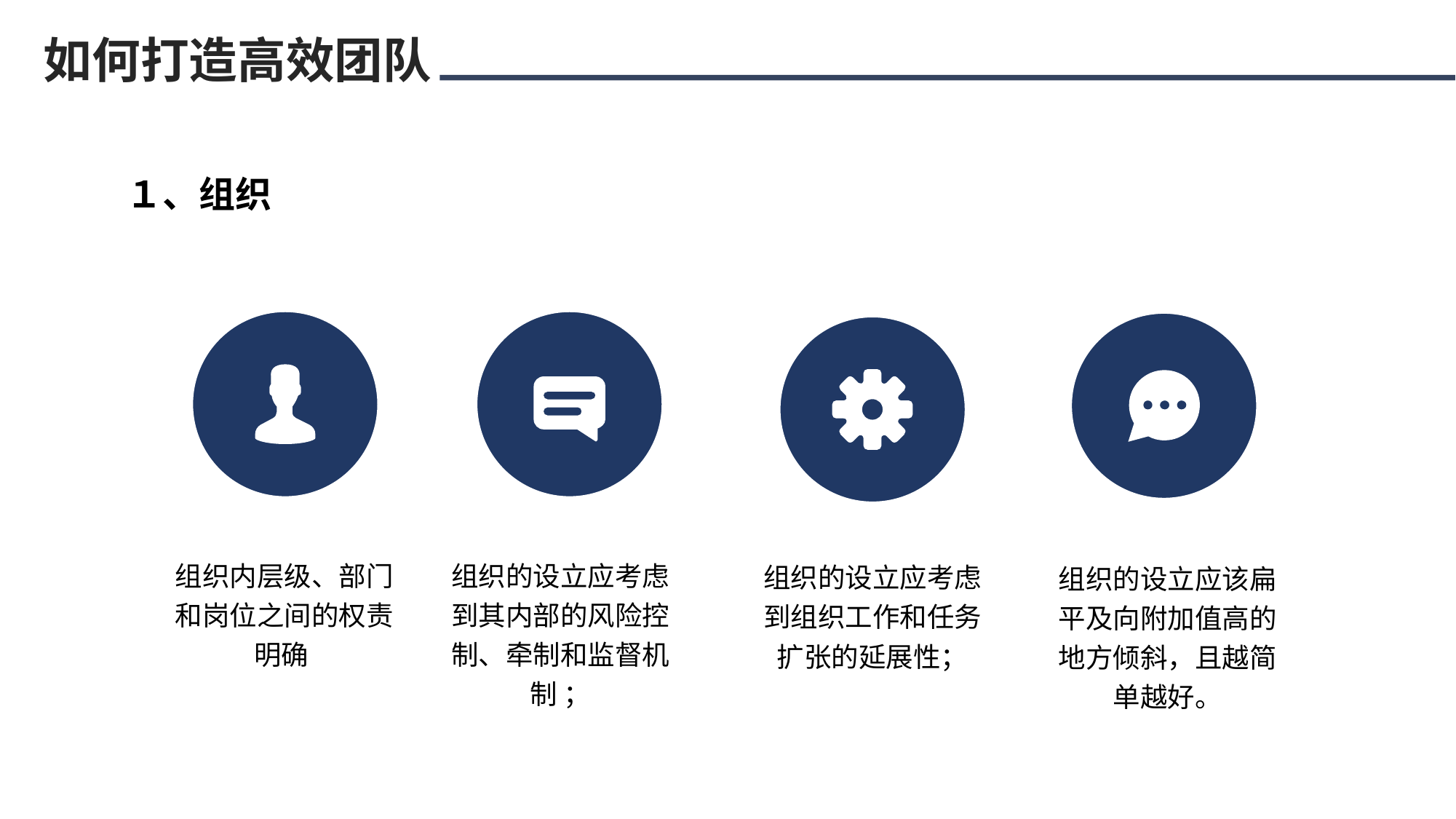

如何打造高效团队

１、组织

组织的设立应考虑到其内部的风险控制、牵制和监督机制 ；
组织内层级、部门和岗位之间的权责明确
组织的设立应考虑到组织工作和任务扩张的延展性；
组织的设立应该扁平及向附加值高的地方倾斜，且越简单越好。